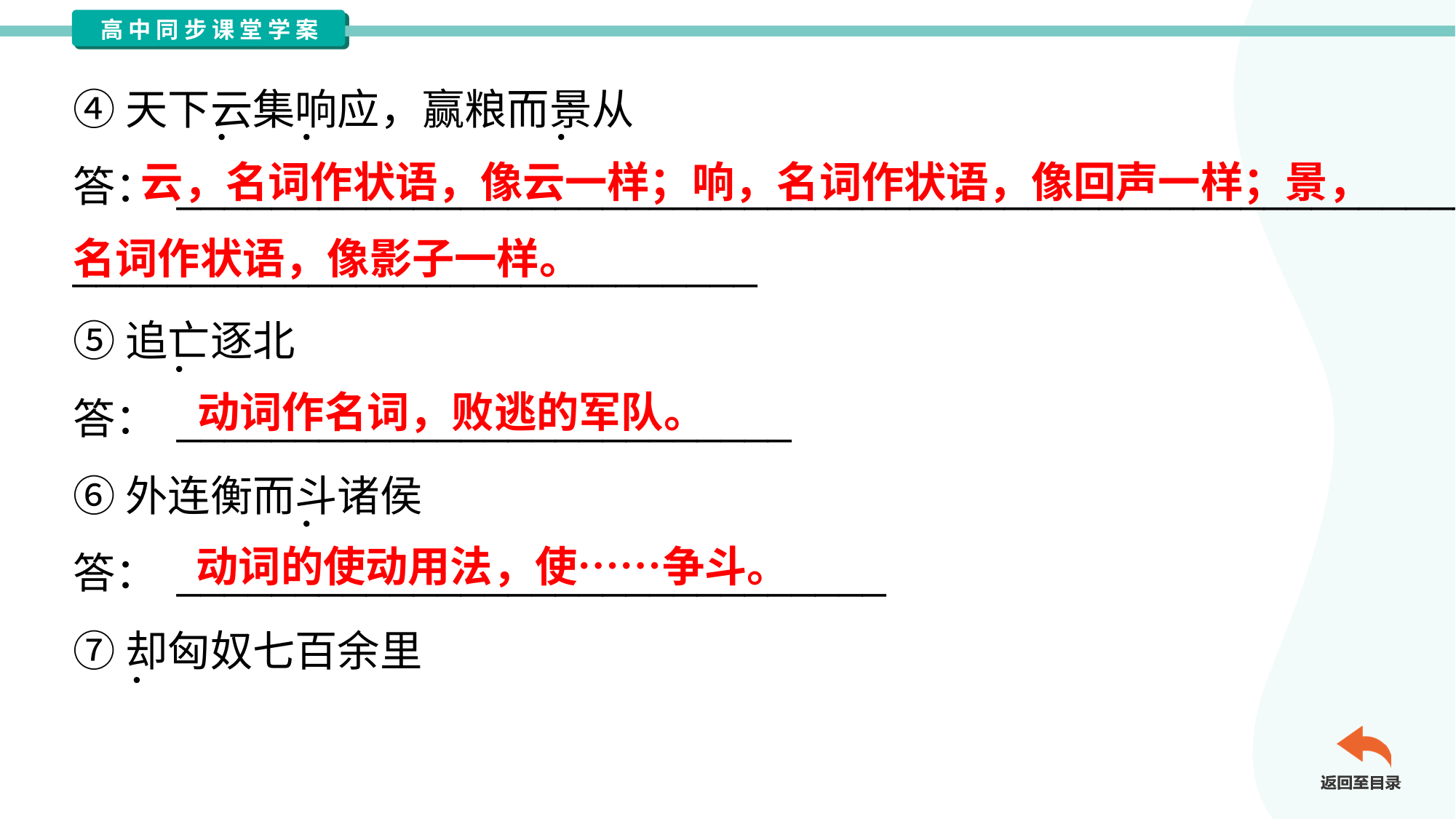

④天下云集响应，赢粮而景从
答： ________________________________________________________
_____________________________
⑤追亡逐北
答： __________________________
⑥外连衡而斗诸侯
答： ______________________________
⑦却匈奴七百余里

      云，名词作状语，像云一样；响，名词作状语，像回声一样；景，名词作状语，像影子一样。

动词作名词，败逃的军队。

动词的使动用法，使……争斗。